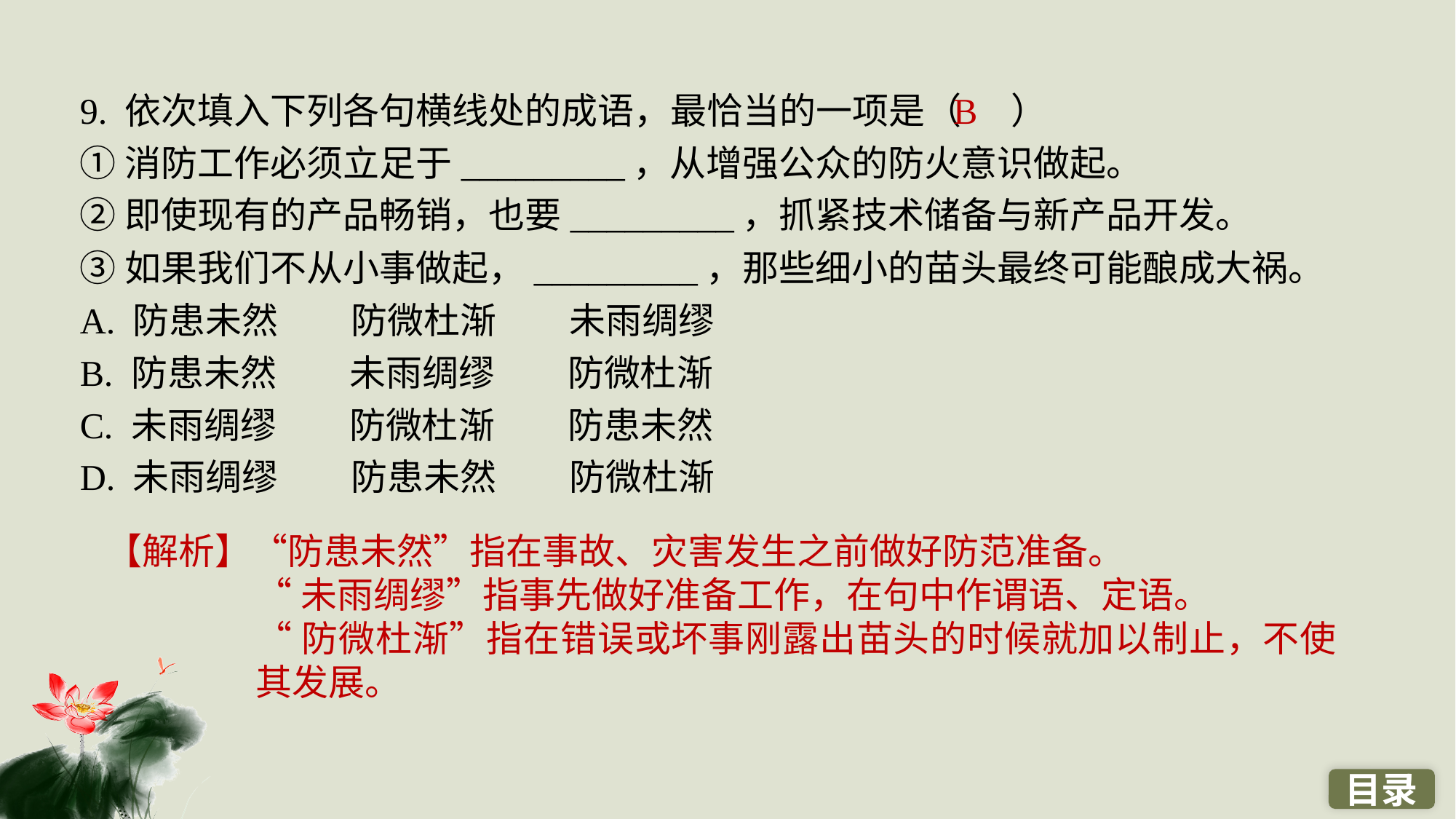

9. 依次填入下列各句横线处的成语，最恰当的一项是（      ）
①消防工作必须立足于_________，从增强公众的防火意识做起。
②即使现有的产品畅销，也要_________，抓紧技术储备与新产品开发。
③如果我们不从小事做起，_________，那些细小的苗头最终可能酿成大祸。
A. 防患未然　　防微杜渐　　未雨绸缪
B. 防患未然　　未雨绸缪　　防微杜渐
C. 未雨绸缪　　防微杜渐　　防患未然
D. 未雨绸缪　　防患未然　　防微杜渐
B
【解析】“防患未然”指在事故、灾害发生之前做好防范准备。
“未雨绸缪”指事先做好准备工作，在句中作谓语、定语。
“防微杜渐”指在错误或坏事刚露出苗头的时候就加以制止，不使其发展。